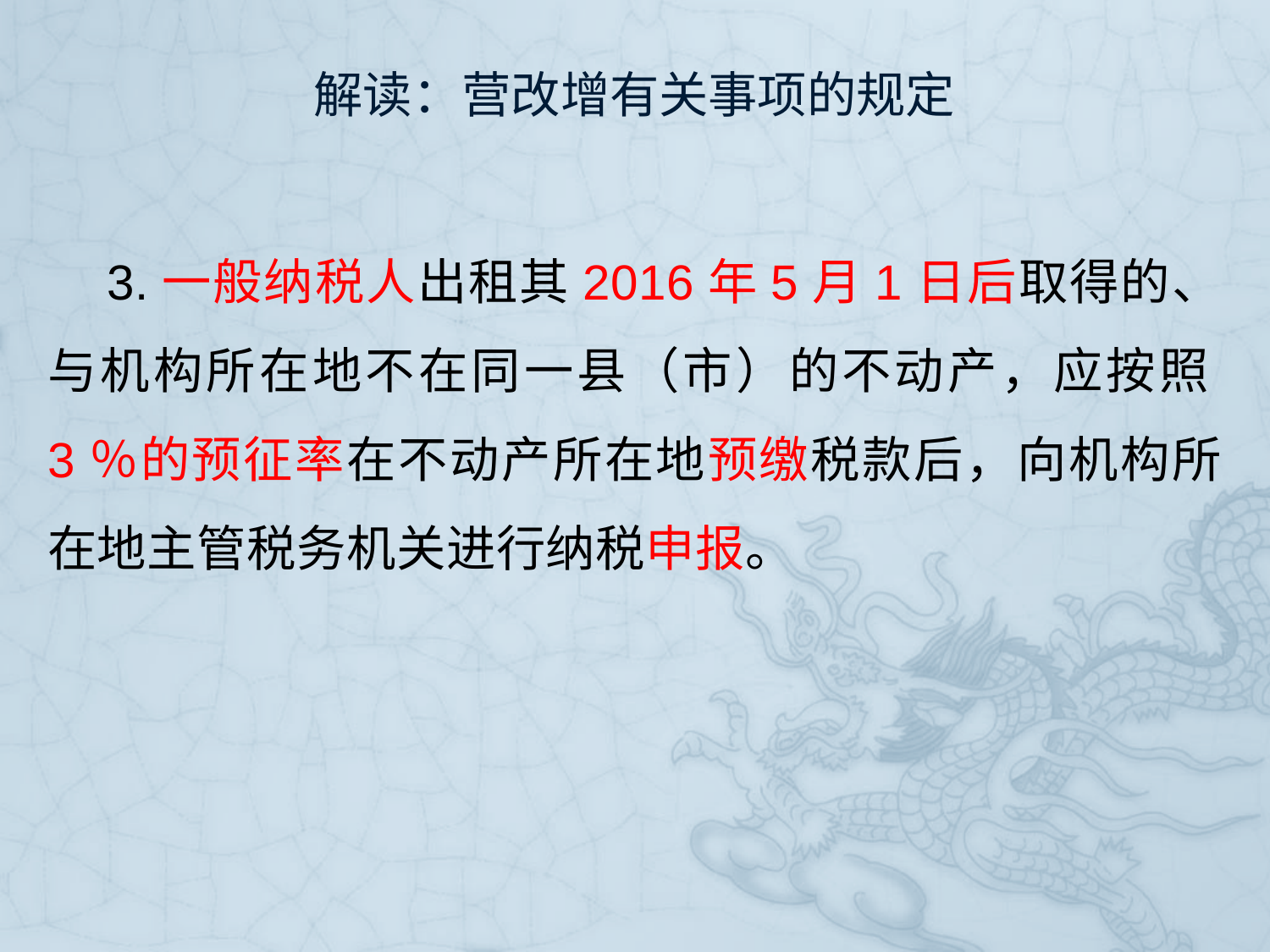

# 解读：营改增有关事项的规定

3.一般纳税人出租其2016年5月1日后取得的、与机构所在地不在同一县（市）的不动产，应按照3％的预征率在不动产所在地预缴税款后，向机构所在地主管税务机关进行纳税申报。